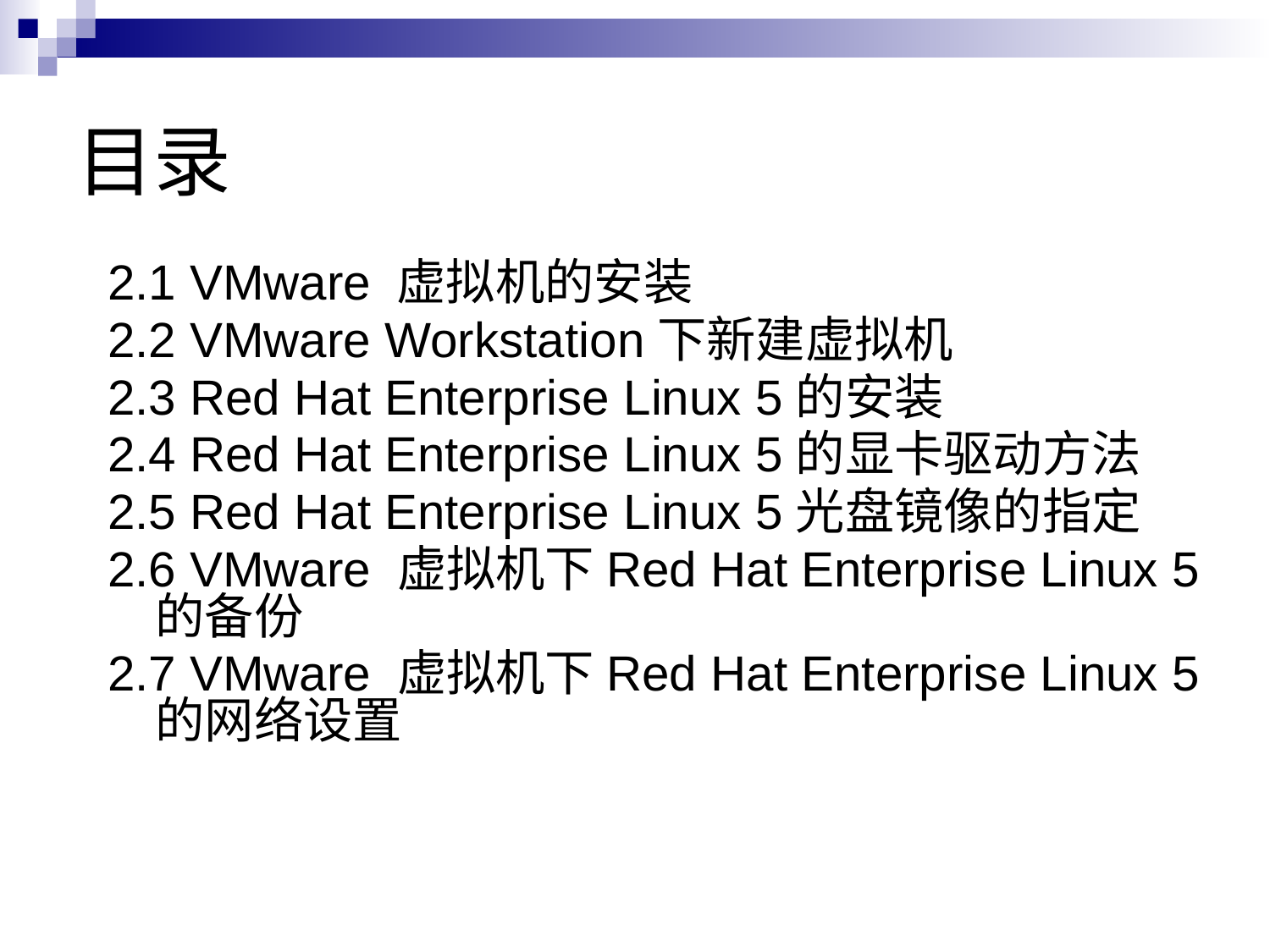

# 目录
2.1 VMware 虚拟机的安装
2.2 VMware Workstation下新建虚拟机
2.3 Red Hat Enterprise Linux 5的安装
2.4 Red Hat Enterprise Linux 5的显卡驱动方法
2.5 Red Hat Enterprise Linux 5光盘镜像的指定
2.6 VMware 虚拟机下Red Hat Enterprise Linux 5的备份
2.7 VMware 虚拟机下Red Hat Enterprise Linux 5的网络设置